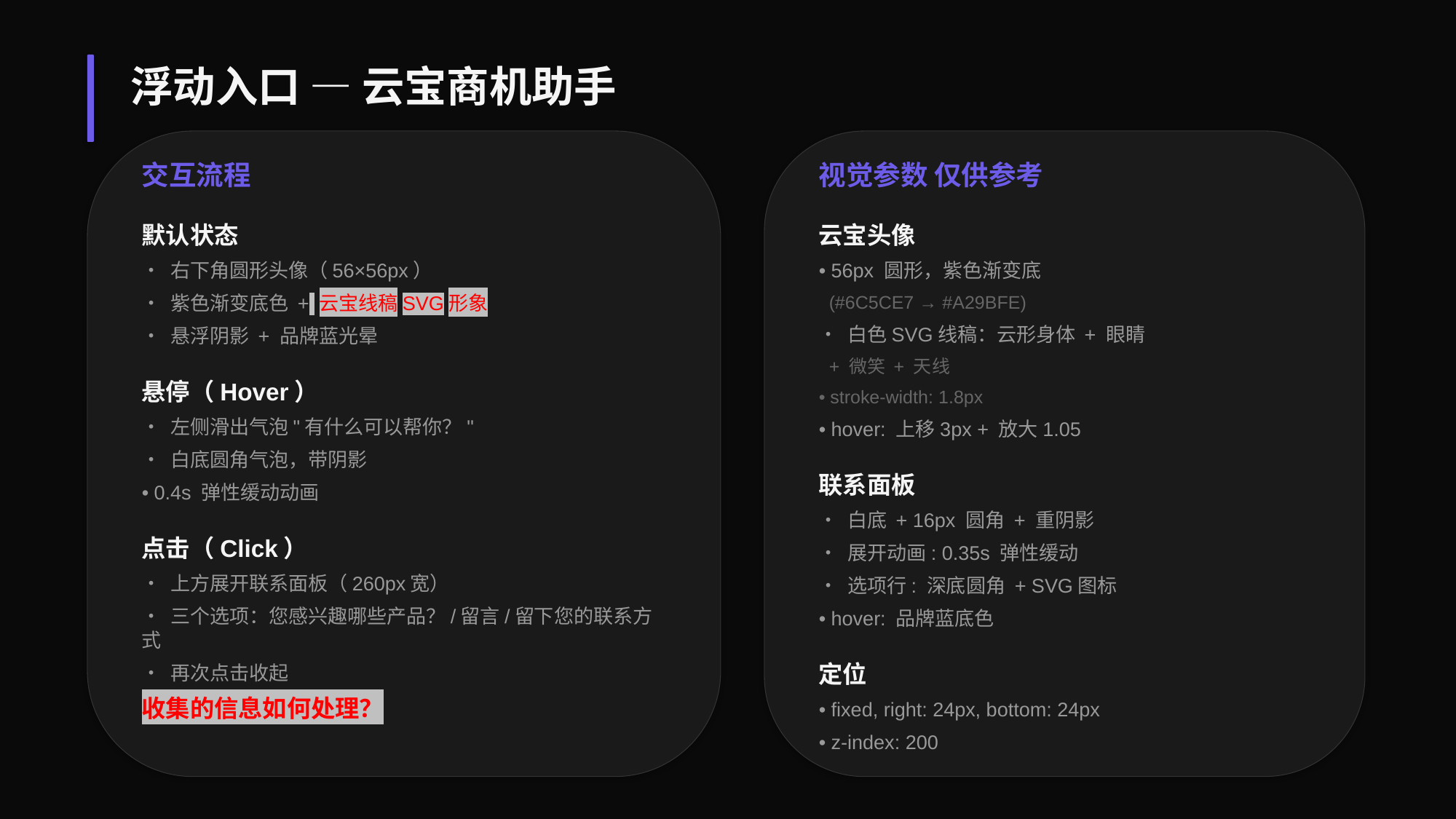

浮动入口 — 云宝商机助手

交互流程

默认状态
• 右下角圆形头像（56×56px）
• 紫色渐变底色 + 云宝线稿SVG形象
• 悬浮阴影 + 品牌蓝光晕

悬停（Hover）
• 左侧滑出气泡"有什么可以帮你？"
• 白底圆角气泡，带阴影
• 0.4s 弹性缓动动画

点击（Click）
• 上方展开联系面板（260px宽）
• 三个选项：您感兴趣哪些产品？/留言/留下您的联系方式
• 再次点击收起
收集的信息如何处理？
视觉参数 仅供参考

云宝头像
• 56px 圆形，紫色渐变底
  (#6C5CE7 → #A29BFE)
• 白色SVG线稿：云形身体 + 眼睛
  + 微笑 + 天线
• stroke-width: 1.8px
• hover: 上移3px + 放大1.05

联系面板
• 白底 + 16px 圆角 + 重阴影
• 展开动画: 0.35s 弹性缓动
• 选项行: 深底圆角 + SVG图标
• hover: 品牌蓝底色

定位
• fixed, right: 24px, bottom: 24px
• z-index: 200